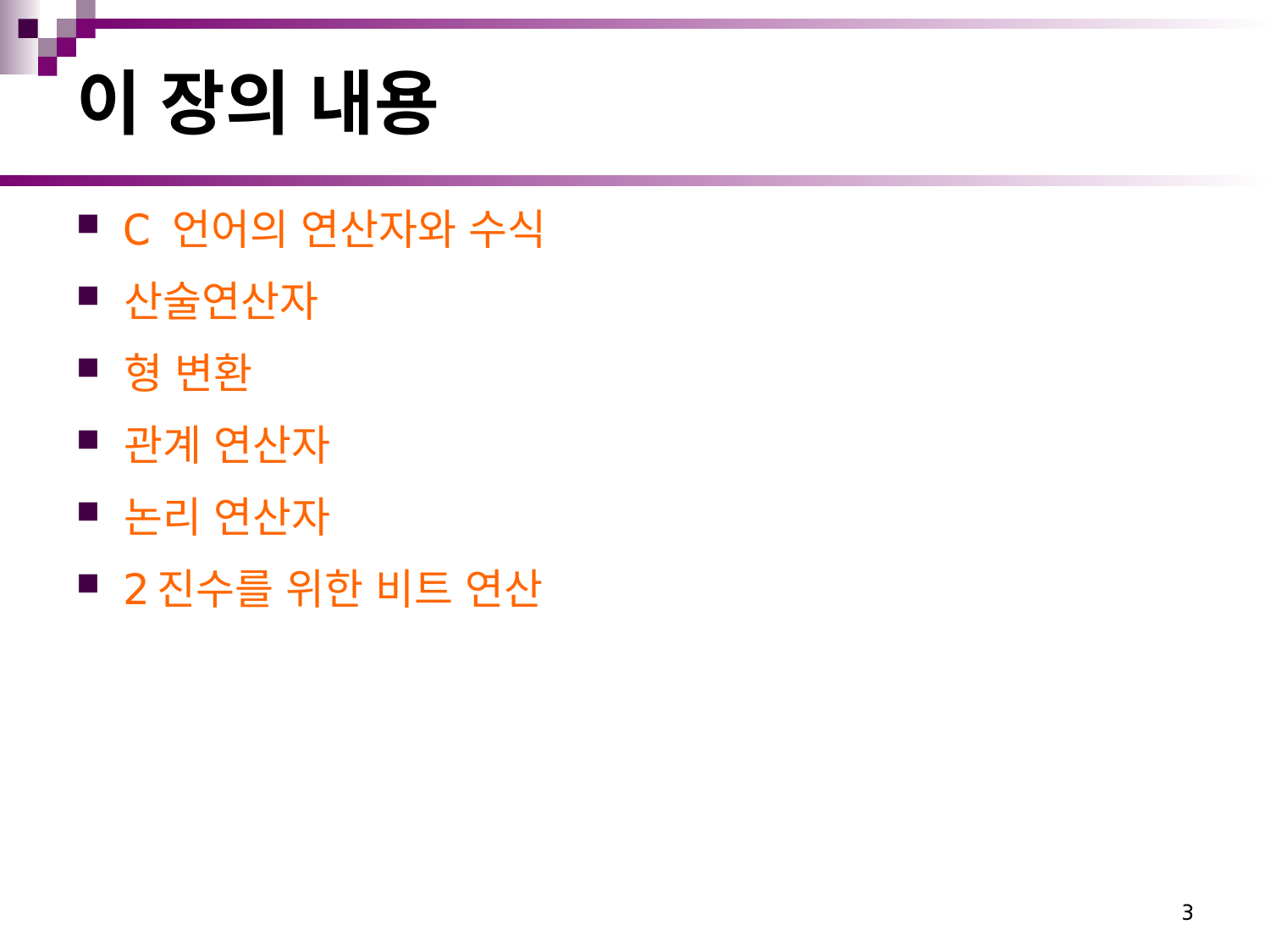

# 이 장의 내용
C 언어의 연산자와 수식
산술연산자
형 변환
관계 연산자
논리 연산자
2진수를 위한 비트 연산
3